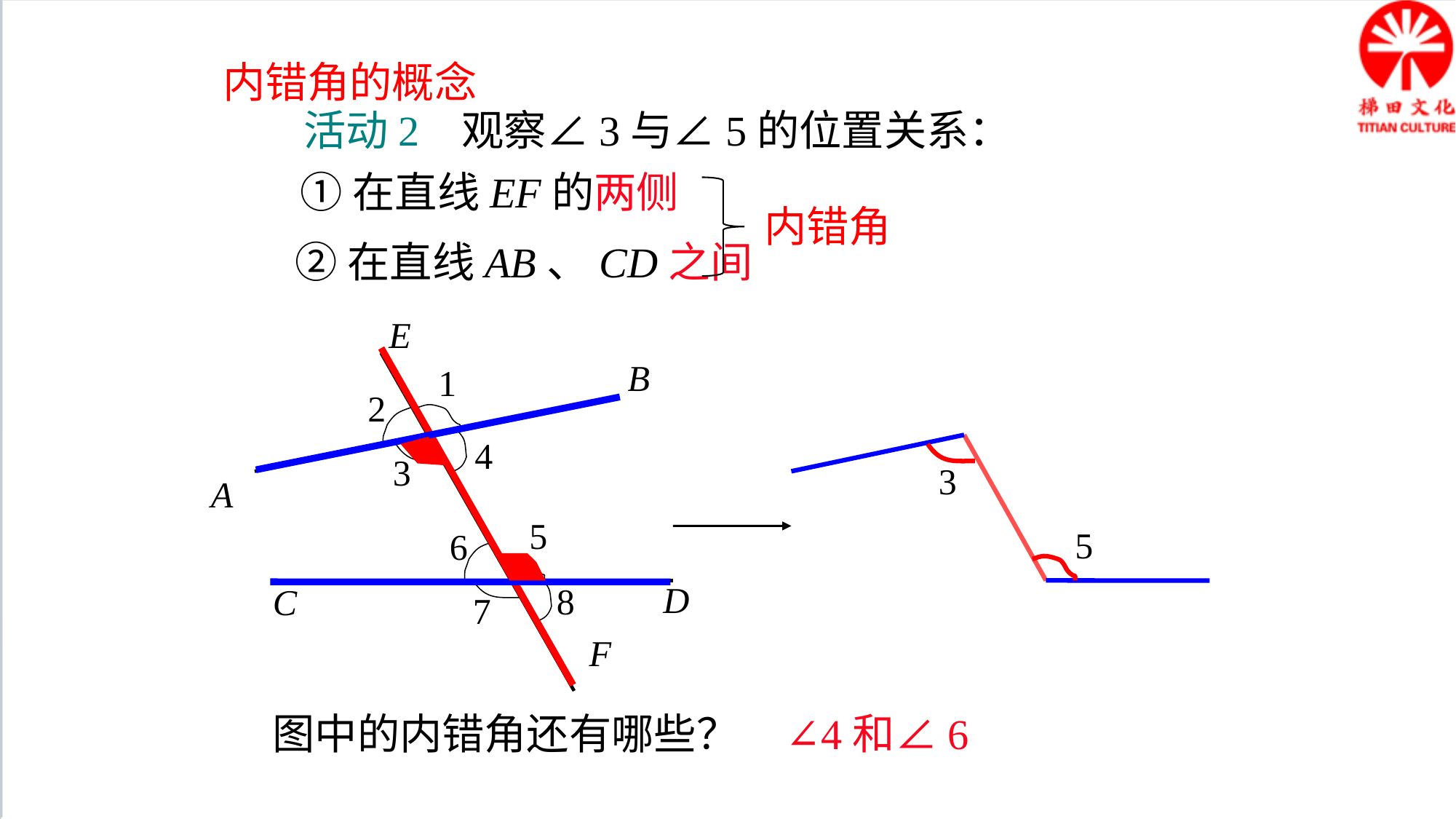

内错角的概念
活动2   观察∠3与∠5的位置关系：
①在直线EF的两侧

内错角
②在直线AB、CD之间
E

B

1
2

4

3
5

3

A
5
6

D
8
C

7
F
图中的内错角还有哪些？
∠4和∠6